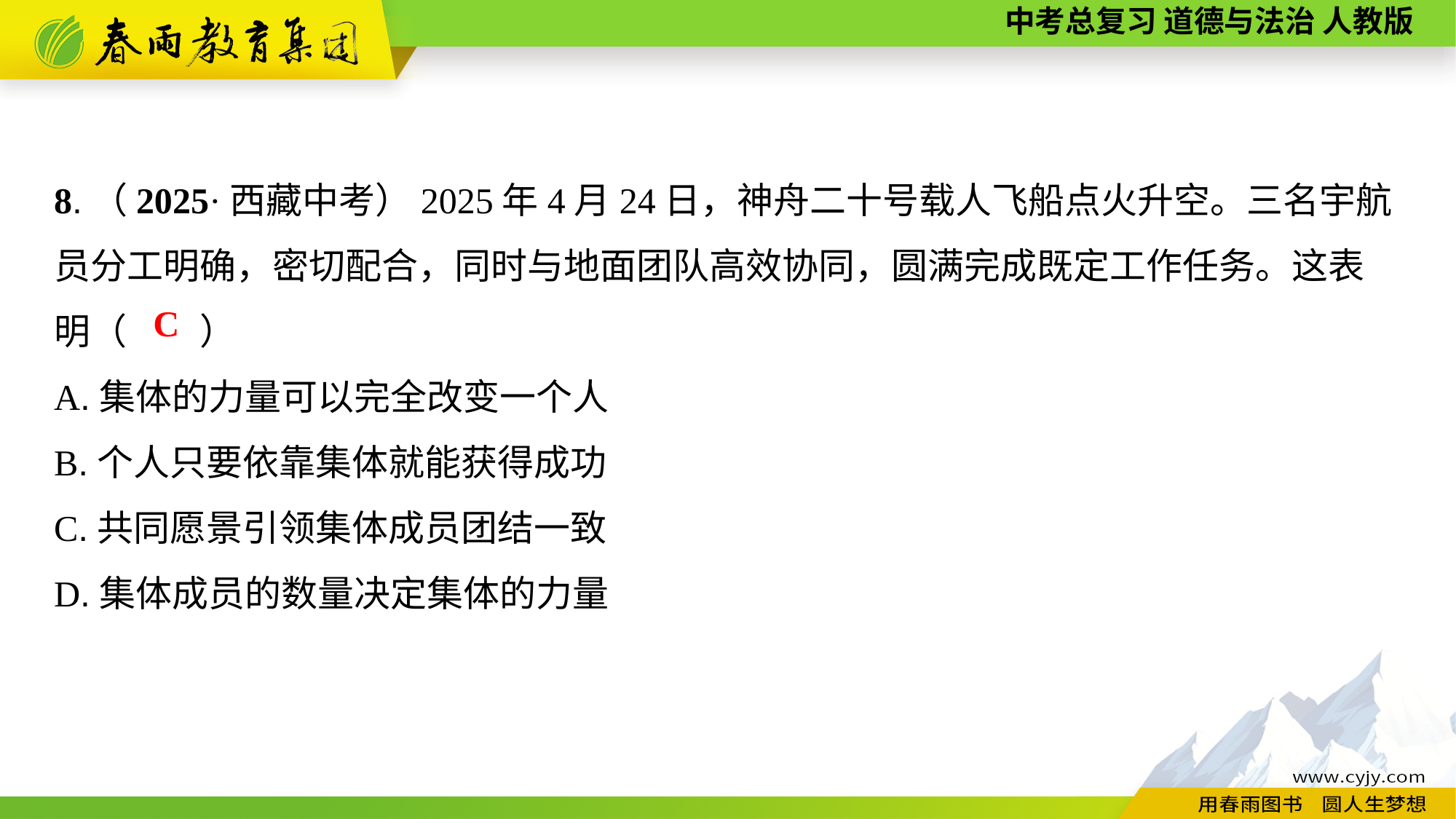

8.（2025·西藏中考）2025年4月24日，神舟二十号载人飞船点火升空。三名宇航员分工明确，密切配合，同时与地面团队高效协同，圆满完成既定工作任务。这表
明（　　）
A.集体的力量可以完全改变一个人
B.个人只要依靠集体就能获得成功
C.共同愿景引领集体成员团结一致
D.集体成员的数量决定集体的力量
C